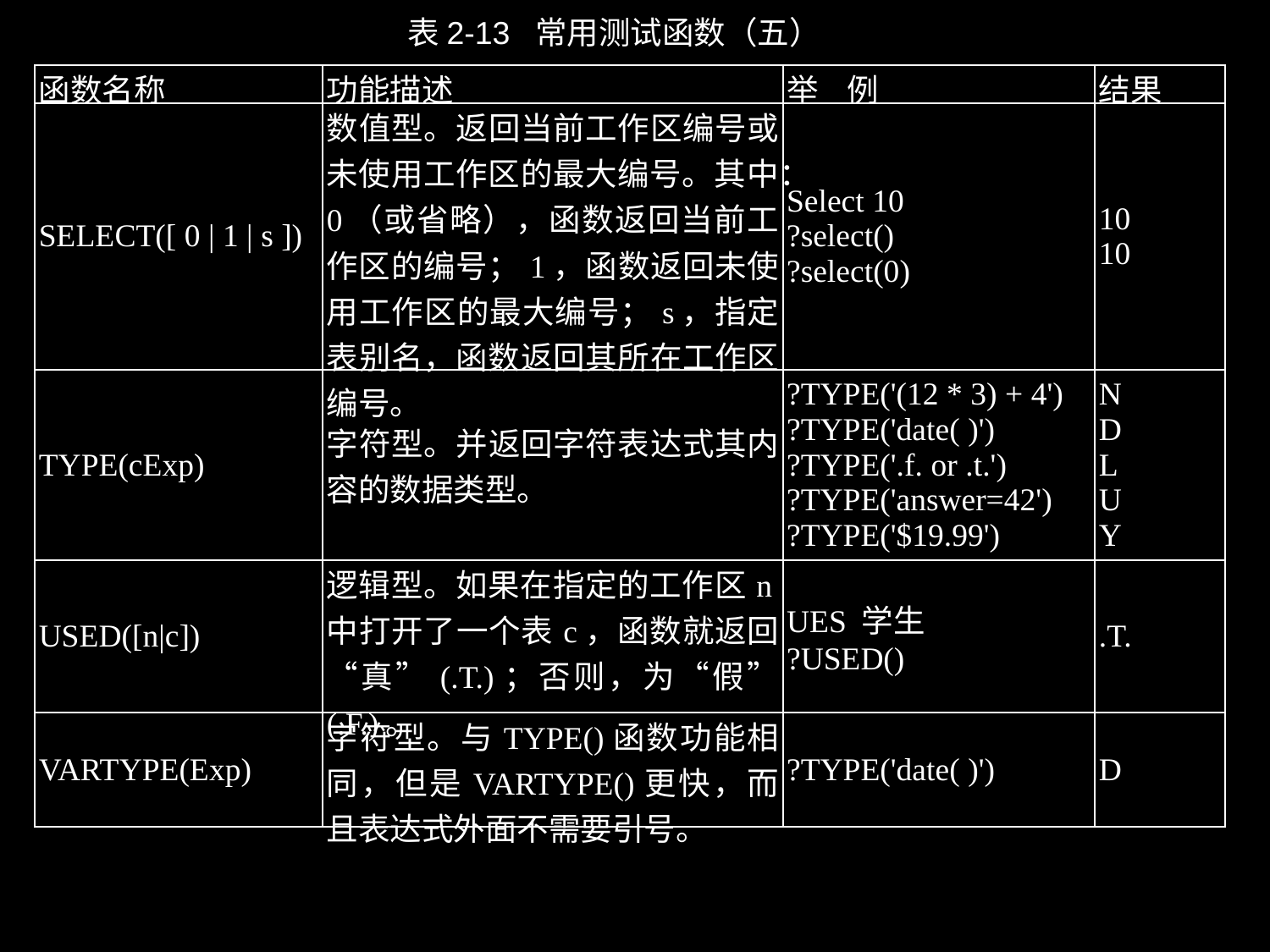

表2-13  常用测试函数（五）
| 函数名称 | 功能描述 | 举 例 | 结果 |
| --- | --- | --- | --- |
| SELECT([ 0 | 1 | s ]) | 数值型。返回当前工作区编号或未使用工作区的最大编号。其中：0（或省略），函数返回当前工作区的编号；1，函数返回未使用工作区的最大编号；s，指定表别名，函数返回其所在工作区编号。 | Select 10 ?select() ?select(0) | 10 10 |
| TYPE(cExp) | 字符型。并返回字符表达式其内容的数据类型。 | ?TYPE('(12 \* 3) + 4') ?TYPE('date( )') ?TYPE('.f. or .t.') ?TYPE('answer=42') ?TYPE('$19.99') | N D L U Y |
| USED([n|c]) | 逻辑型。如果在指定的工作区n中打开了一个表c，函数就返回“真”(.T.)；否则，为“假” (.F.)。 | UES 学生 ?USED() | .T. |
| VARTYPE(Exp) | 字符型。与TYPE()函数功能相同，但是VARTYPE()更快，而且表达式外面不需要引号。 | ?TYPE('date( )') | D |